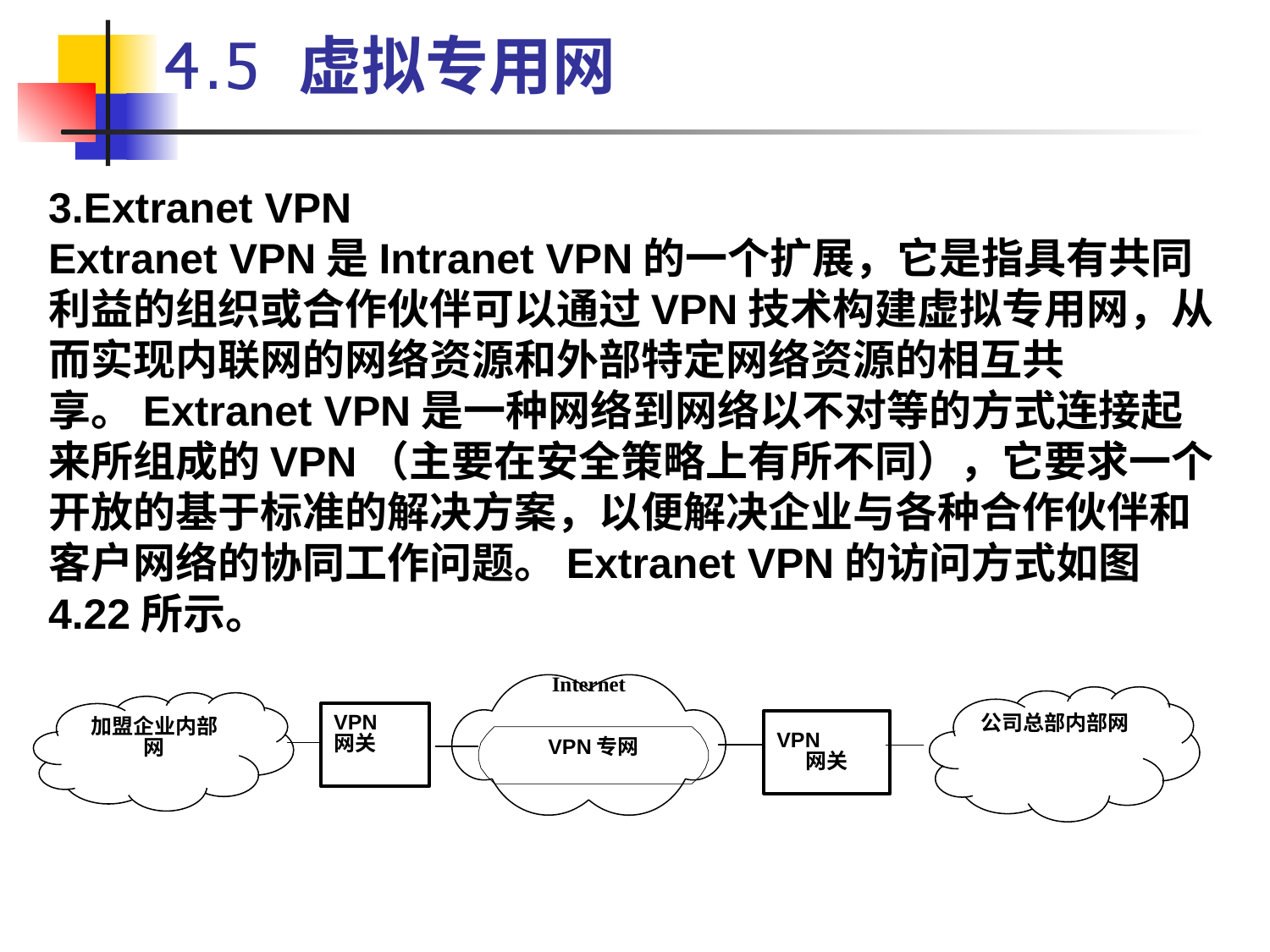

4.5 虚拟专用网
3.Extranet VPN
Extranet VPN是Intranet VPN的一个扩展，它是指具有共同利益的组织或合作伙伴可以通过VPN技术构建虚拟专用网，从而实现内联网的网络资源和外部特定网络资源的相互共享。Extranet VPN是一种网络到网络以不对等的方式连接起来所组成的VPN（主要在安全策略上有所不同），它要求一个开放的基于标准的解决方案，以便解决企业与各种合作伙伴和客户网络的协同工作问题。Extranet VPN的访问方式如图4.22所示。
Internet
公司总部内部网
加盟企业内部网
VPN
网关

VPN
网关
VPN专网